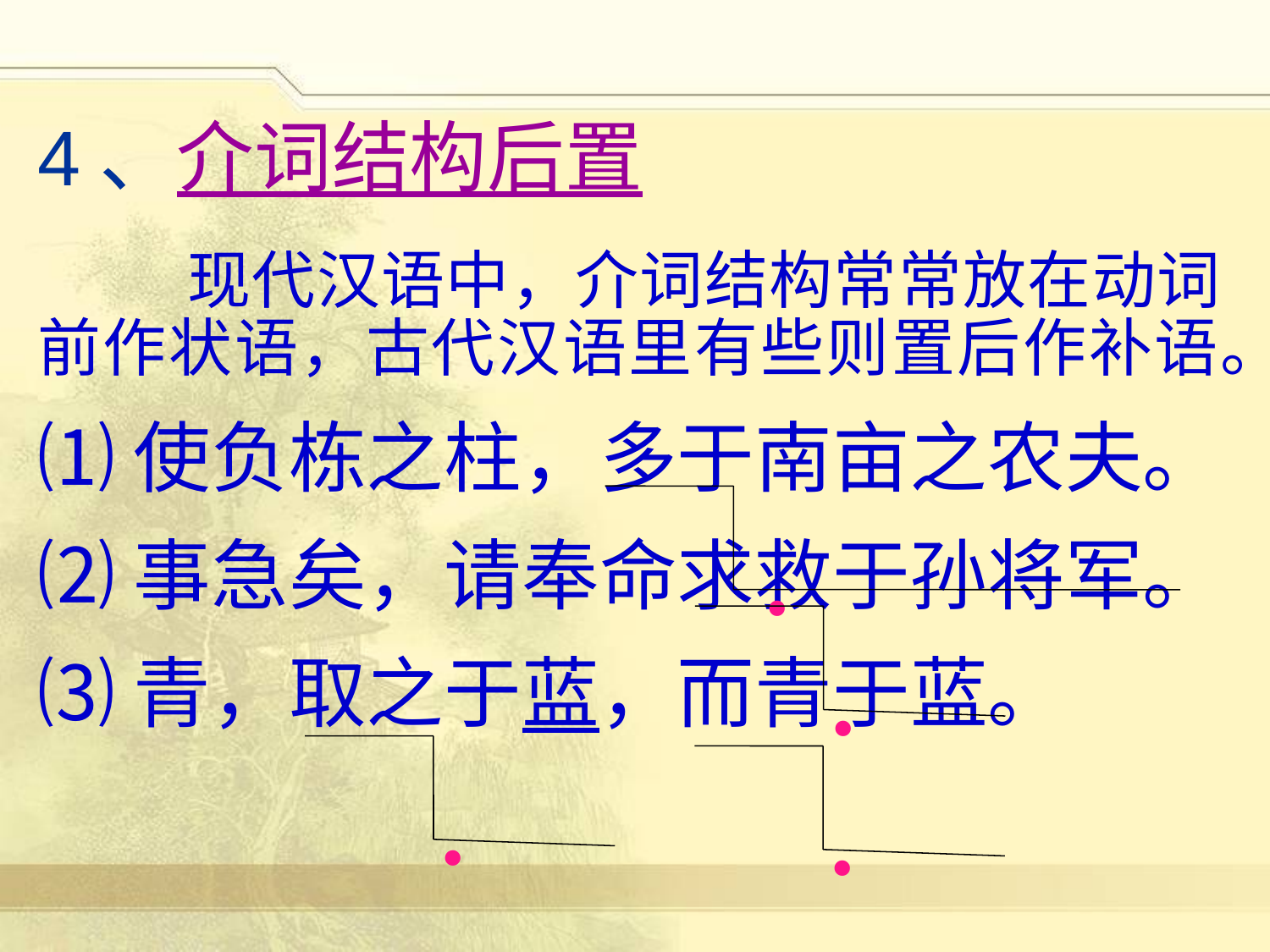

4、介词结构后置
       现代汉语中，介词结构常常放在动词前作状语，古代汉语里有些则置后作补语。
⑴使负栋之柱，多于南亩之农夫。
⑵事急矣，请奉命求救于孙将军。
⑶青，取之于蓝，而青于蓝。

  ·

 ·

 ·

 ·